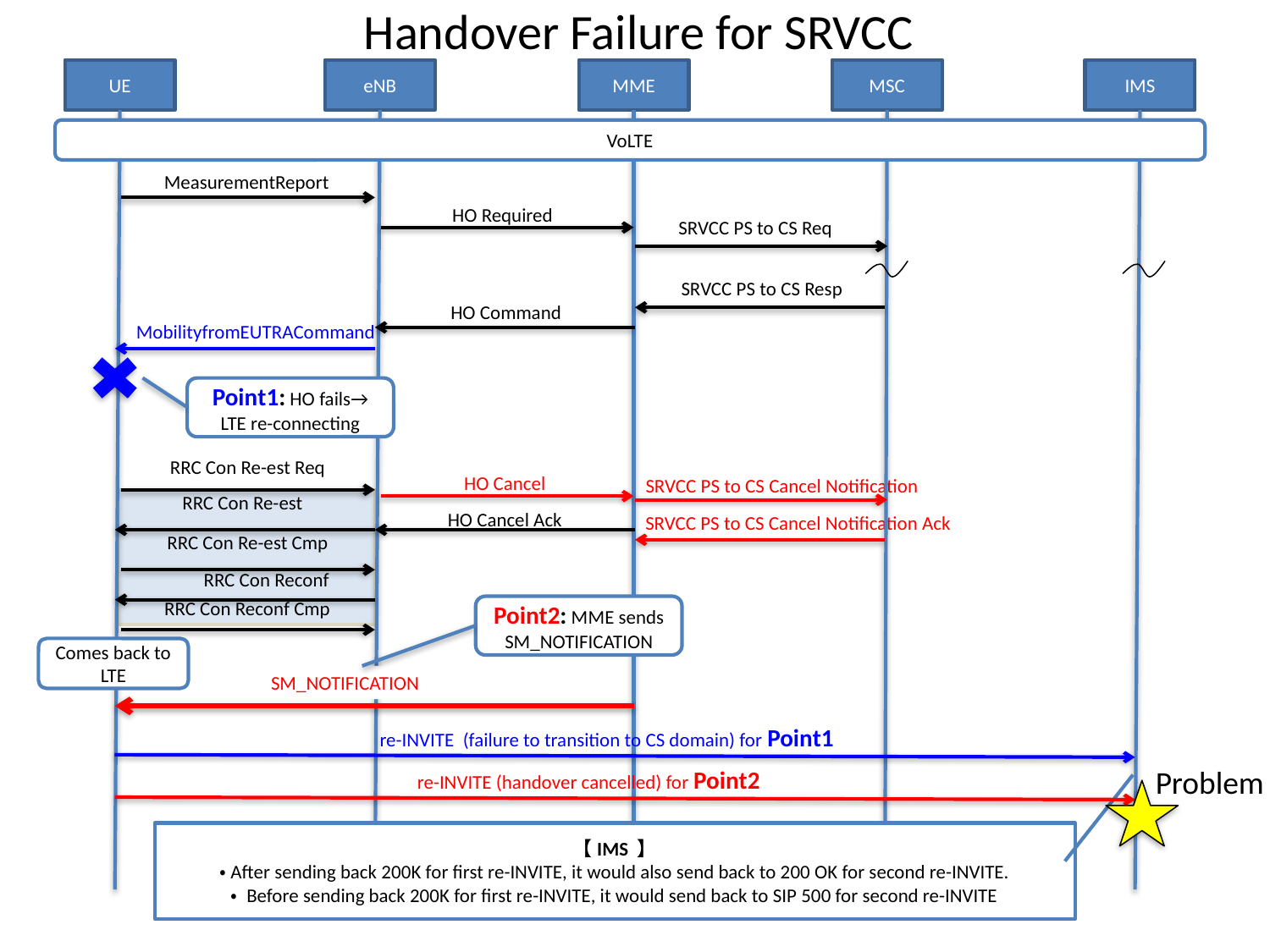

# Handover Failure for SRVCC
UE
eNB
MME
MSC
IMS
VoLTE
MeasurementReport
HO Required
SRVCC PS to CS Req

SRVCC PS to CS Resp
HO Command
MobilityfromEUTRACommand

Point1: HO fails→
LTE re-connecting
RRC Con Re-est Req
HO Cancel
SRVCC PS to CS Cancel Notification
RRC Con Re-est

HO Cancel Ack
SRVCC PS to CS Cancel Notification Ack
RRC Con Re-est Cmp
RRC Con Reconf
RRC Con Reconf Cmp
Point2: MME sends SM_NOTIFICATION
Comes back to LTE
SM_NOTIFICATION
re-INVITE  (failure to transition to CS domain) for Point1
Problem
re-INVITE (handover cancelled) for Point2

【IMS 】
・After sending back 200K for first re-INVITE, it would also send back to 200 OK for second re-INVITE.
・ Before sending back 200K for first re-INVITE, it would send back to SIP 500 for second re-INVITE
3